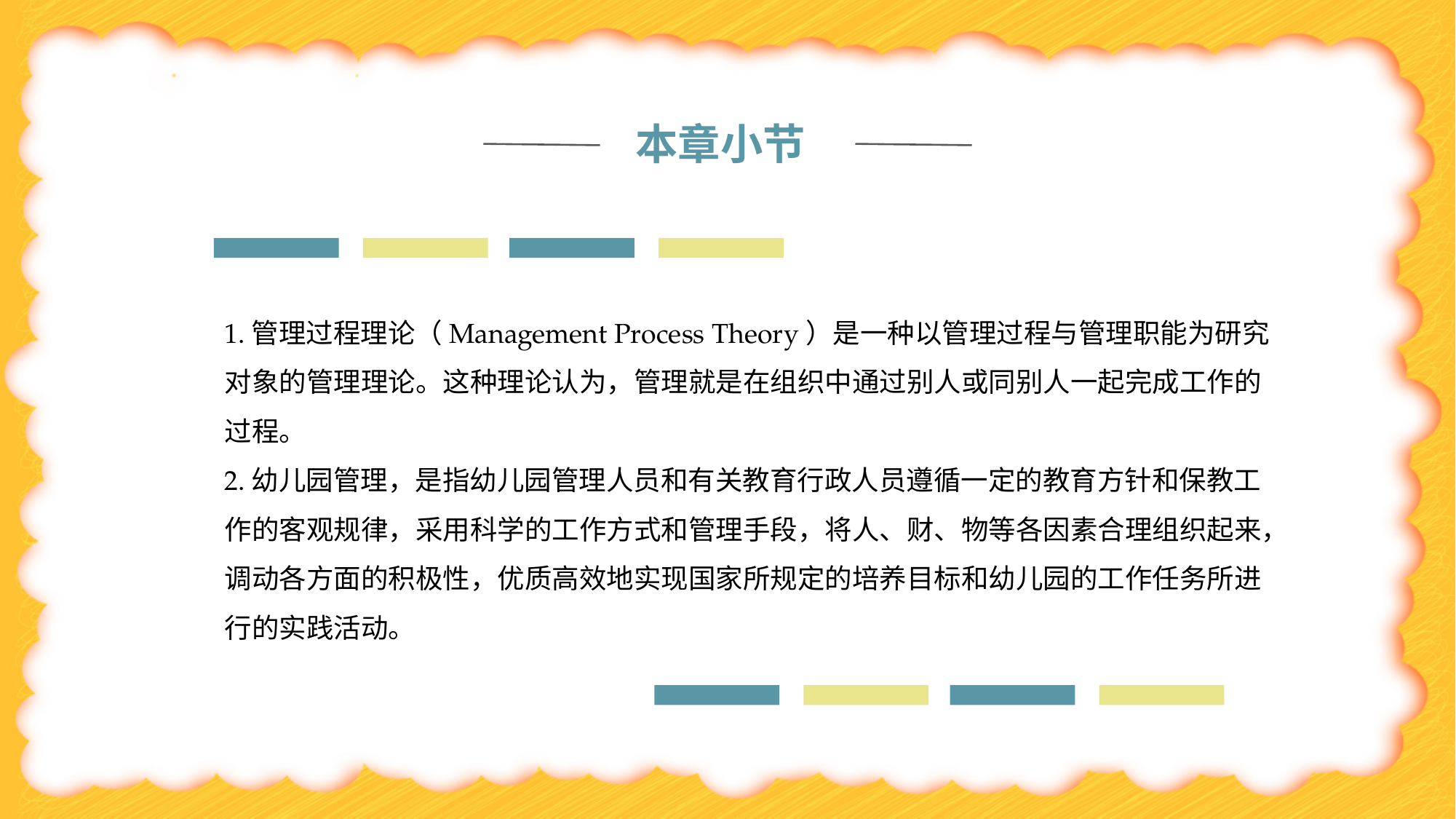

本章小节

1.管理过程理论（Management Process Theory）是一种以管理过程与管理职能为研究对象的管理理论。这种理论认为，管理就是在组织中通过别人或同别人一起完成工作的过程。
2.幼儿园管理，是指幼儿园管理人员和有关教育行政人员遵循一定的教育方针和保教工作的客观规律，采用科学的工作方式和管理手段，将人、财、物等各因素合理组织起来，调动各方面的积极性，优质高效地实现国家所规定的培养目标和幼儿园的工作任务所进行的实践活动。